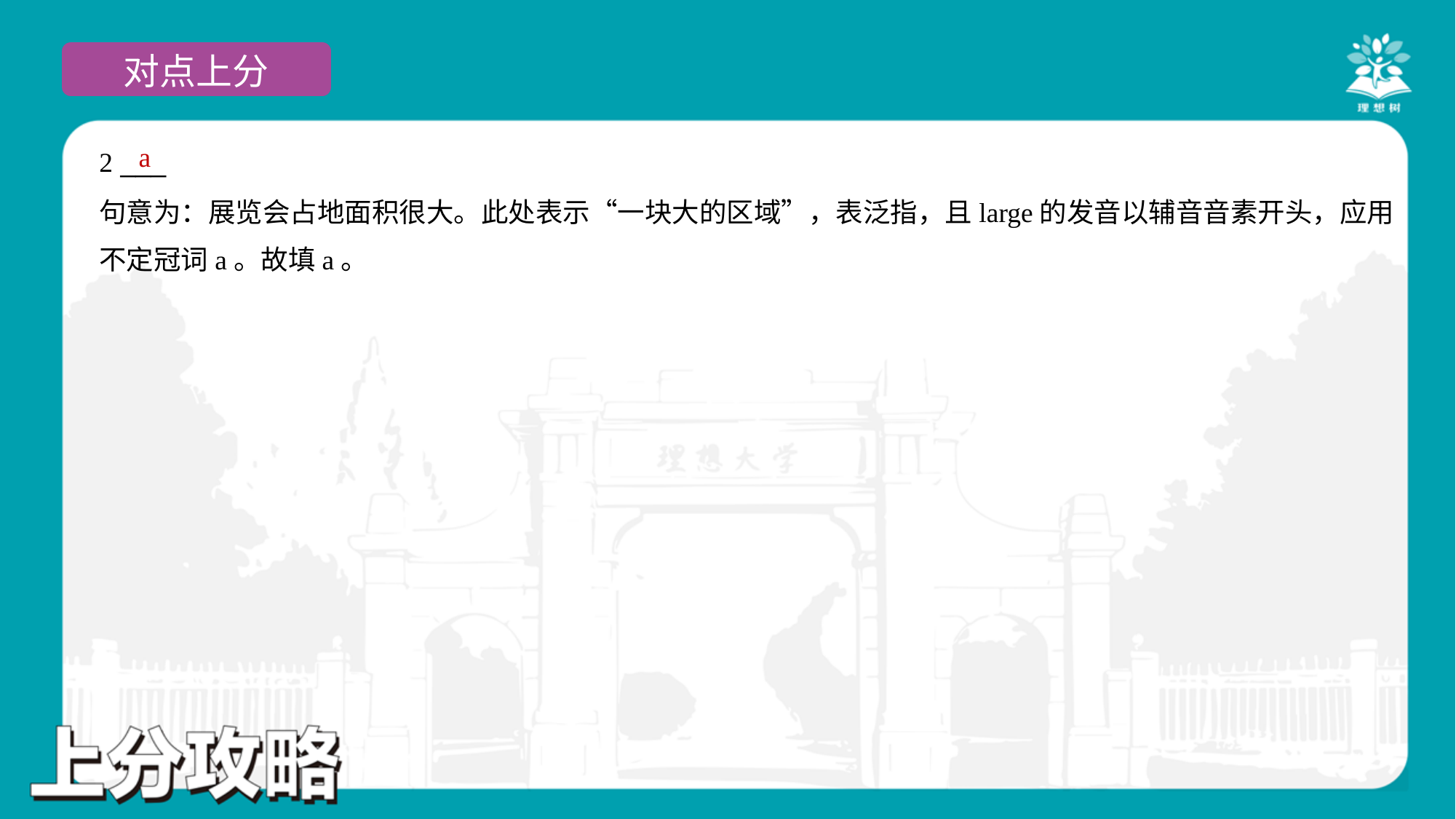

a
2 ___
句意为：展览会占地面积很大。此处表示“一块大的区域”，表泛指，且large的发音以辅音音素开头，应用
不定冠词a。故填a。